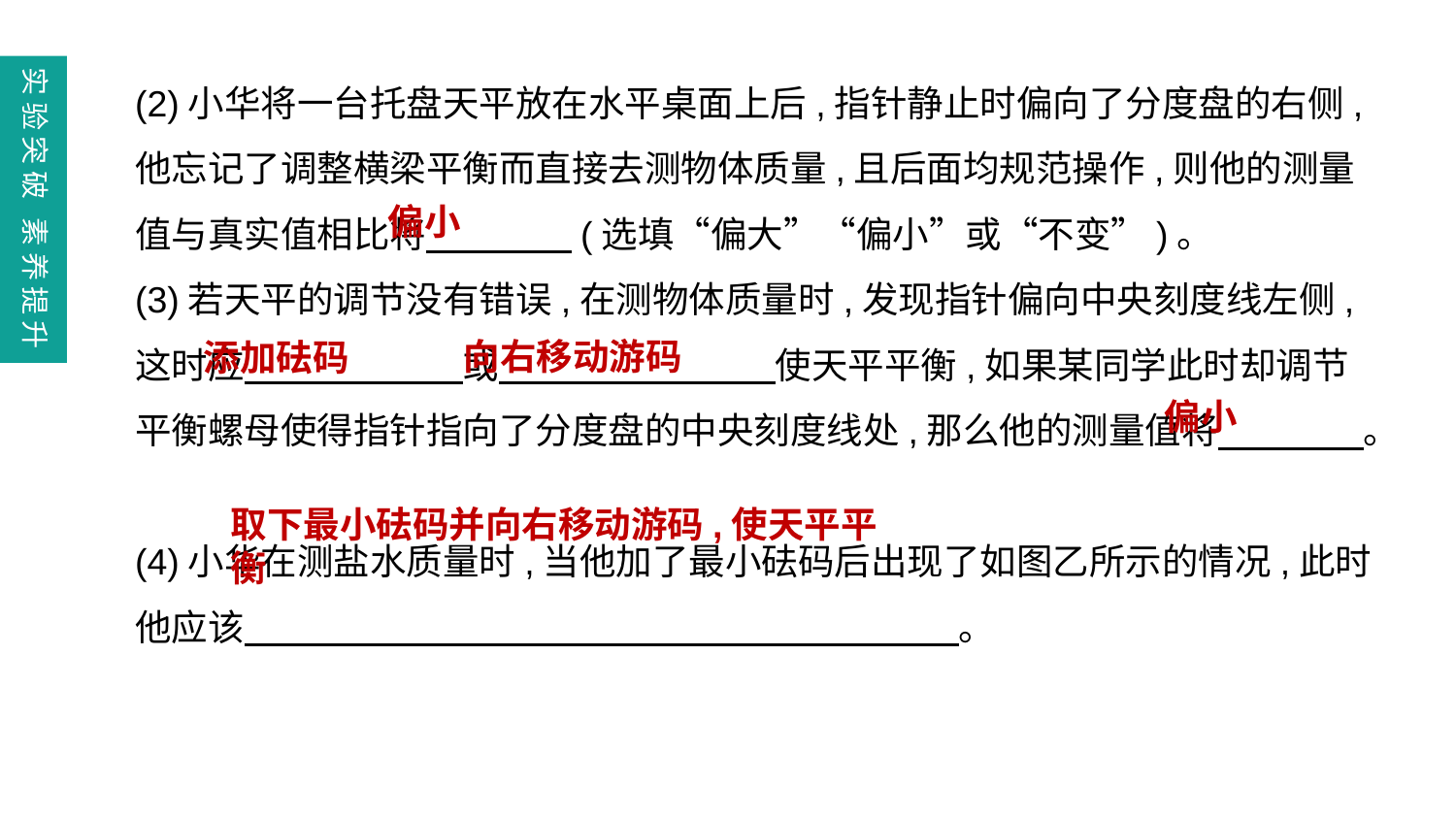

(2)小华将一台托盘天平放在水平桌面上后,指针静止时偏向了分度盘的右侧,他忘记了调整横梁平衡而直接去测物体质量,且后面均规范操作,则他的测量值与真实值相比将　　　　(选填“偏大”“偏小”或“不变”)。
(3)若天平的调节没有错误,在测物体质量时,发现指针偏向中央刻度线左侧,这时应　　　　　　或　　　　       　　使天平平衡,如果某同学此时却调节平衡螺母使得指针指向了分度盘的中央刻度线处,那么他的测量值将　　　　。
(4)小华在测盐水质量时,当他加了最小砝码后出现了如图乙所示的情况,此时他应该　　　　　　　　　　　　　                　　　。

实验突破 素养提升
偏小
向右移动游码
添加砝码
偏小
取下最小砝码并向右移动游码,使天平平衡